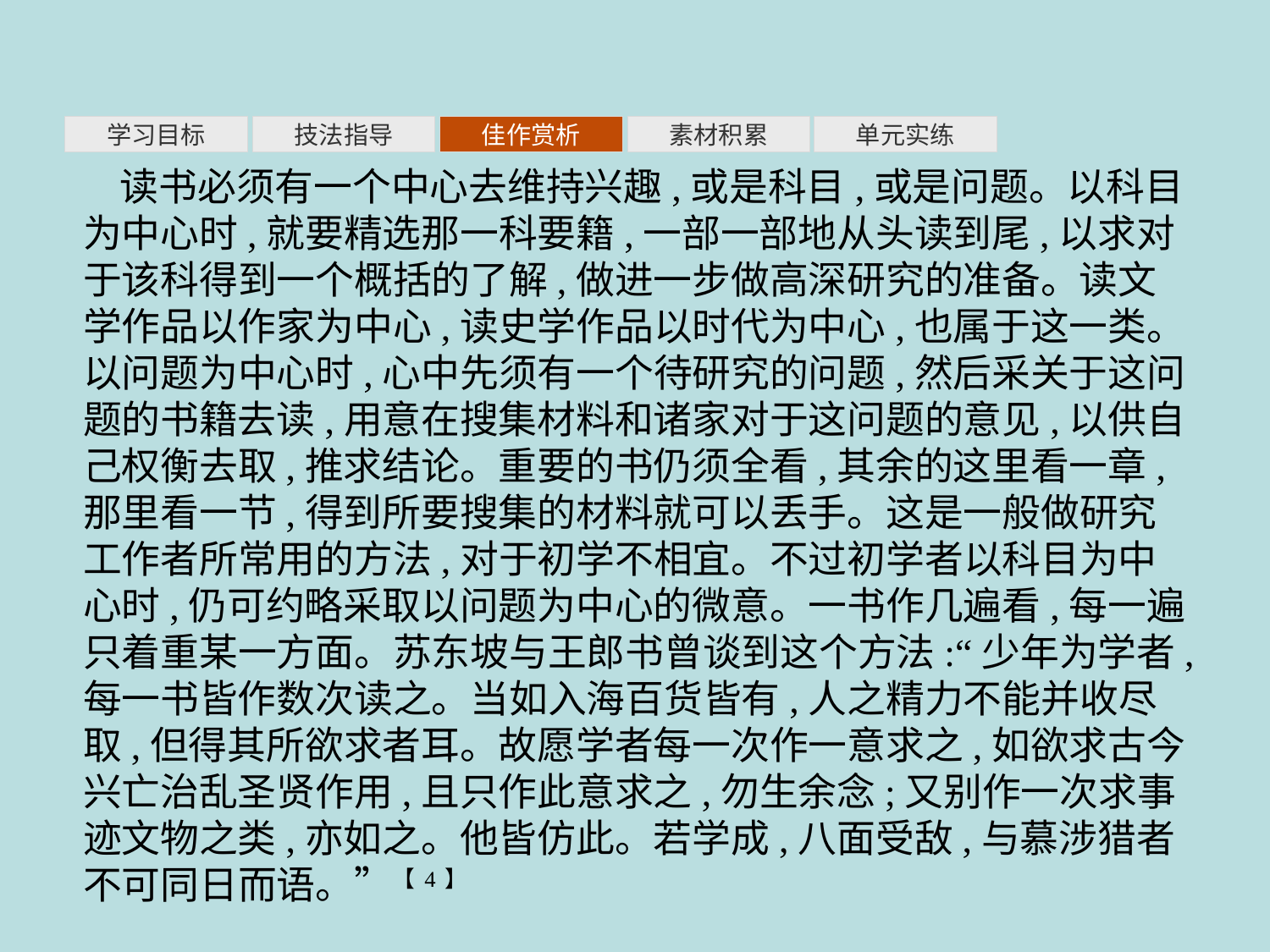

素材积累
学习目标
技法指导
佳作赏析
单元实练
读书必须有一个中心去维持兴趣,或是科目,或是问题。以科目为中心时,就要精选那一科要籍,一部一部地从头读到尾,以求对于该科得到一个概括的了解,做进一步做高深研究的准备。读文学作品以作家为中心,读史学作品以时代为中心,也属于这一类。以问题为中心时,心中先须有一个待研究的问题,然后采关于这问题的书籍去读,用意在搜集材料和诸家对于这问题的意见,以供自己权衡去取,推求结论。重要的书仍须全看,其余的这里看一章,那里看一节,得到所要搜集的材料就可以丢手。这是一般做研究工作者所常用的方法,对于初学不相宜。不过初学者以科目为中心时,仍可约略采取以问题为中心的微意。一书作几遍看,每一遍只着重某一方面。苏东坡与王郎书曾谈到这个方法:“少年为学者,每一书皆作数次读之。当如入海百货皆有,人之精力不能并收尽取,但得其所欲求者耳。故愿学者每一次作一意求之,如欲求古今兴亡治乱圣贤作用,且只作此意求之,勿生余念;又别作一次求事迹文物之类,亦如之。他皆仿此。若学成,八面受敌,与慕涉猎者不可同日而语。”【4】